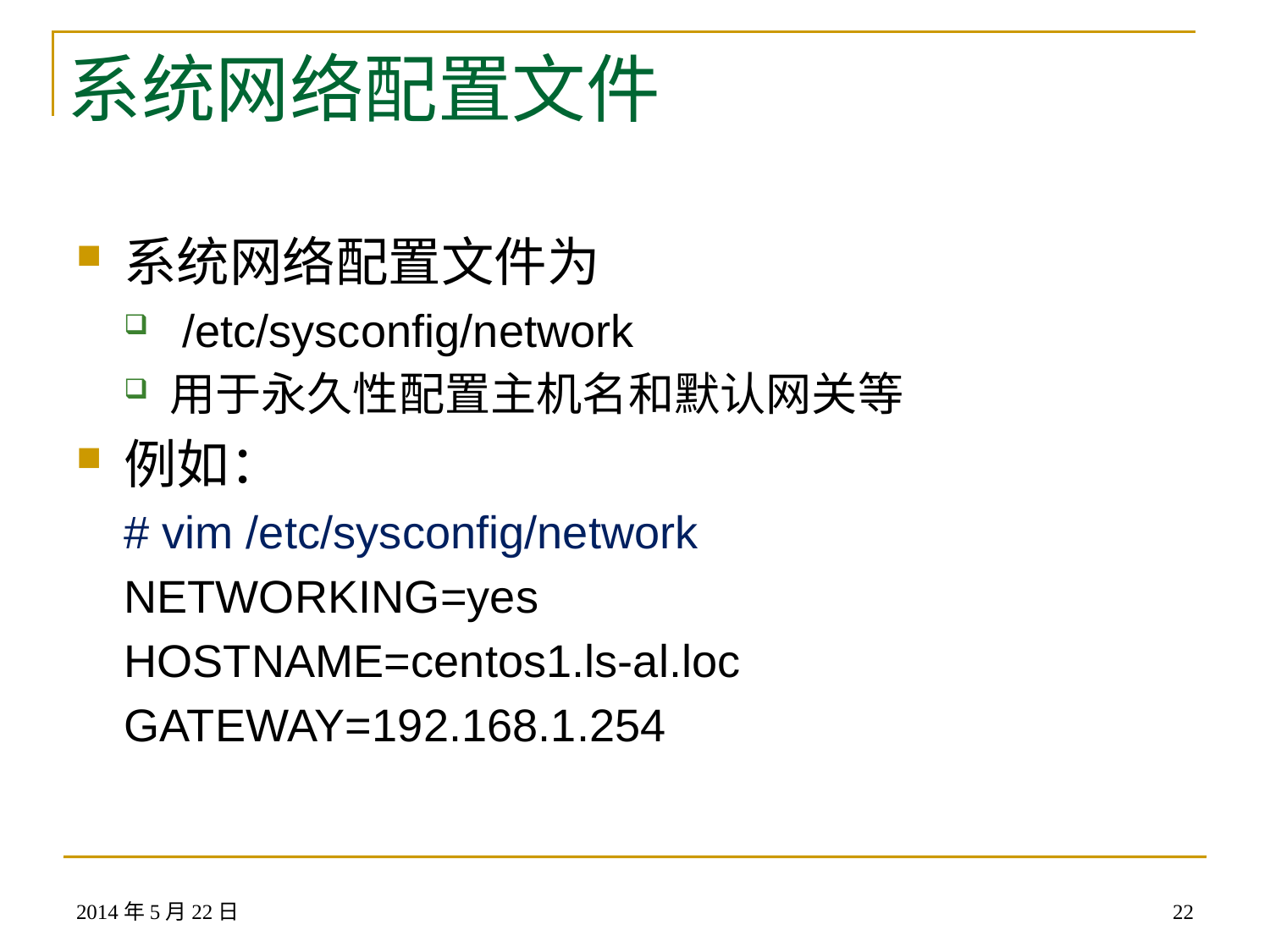

# 系统网络配置文件
系统网络配置文件为
 /etc/sysconfig/network
用于永久性配置主机名和默认网关等
例如：
# vim /etc/sysconfig/network
NETWORKING=yes
HOSTNAME=centos1.ls-al.loc
GATEWAY=192.168.1.254

2014年5月22日
22